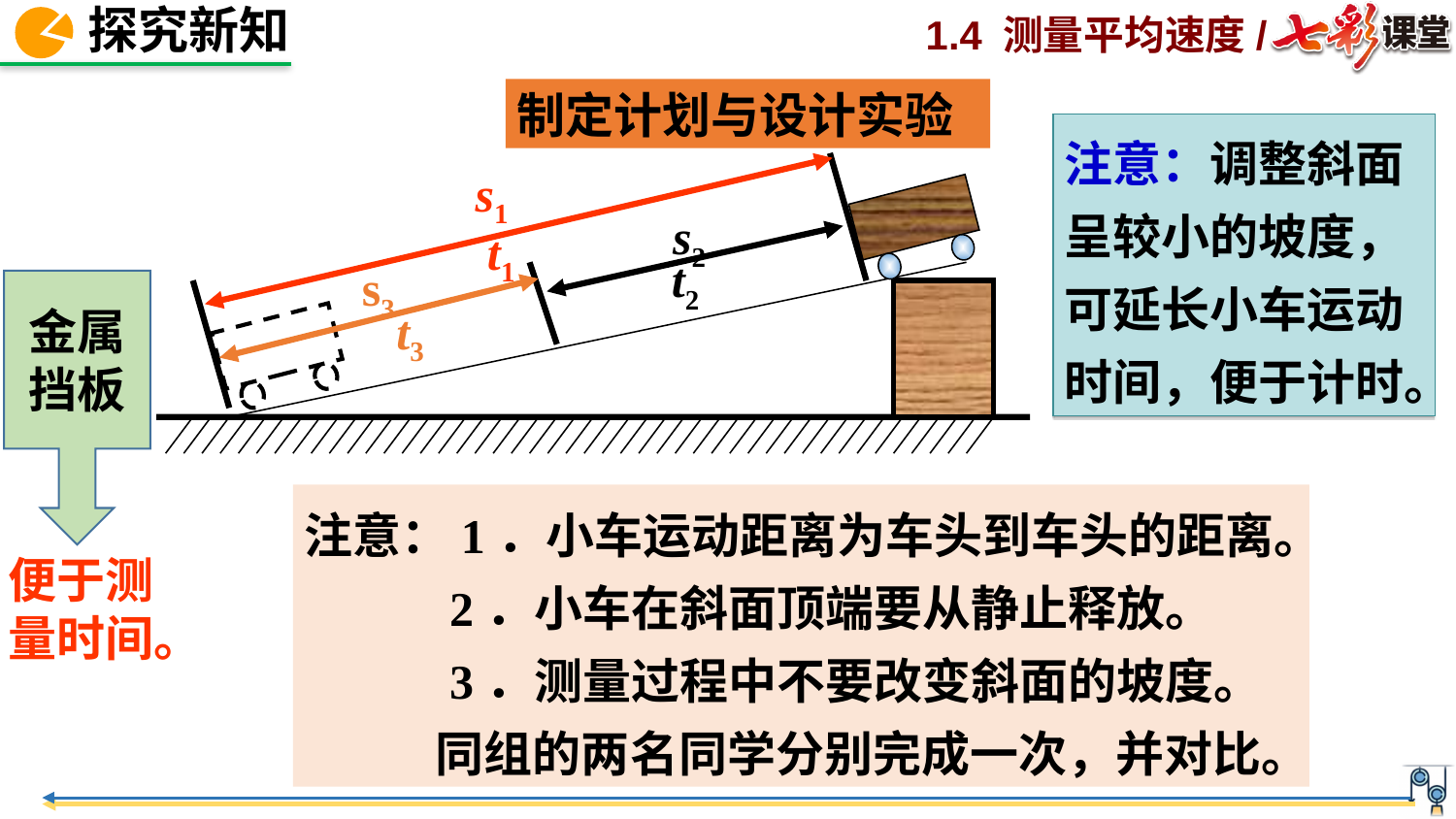

制定计划与设计实验
注意：调整斜面呈较小的坡度，可延长小车运动时间，便于计时。

s1

s2
t1

t2
s3

金属挡板

t3

注意：1．小车运动距离为车头到车头的距离。
            2．小车在斜面顶端要从静止释放。
            3．测量过程中不要改变斜面的坡度。
           同组的两名同学分别完成一次，并对比。
便于测量时间。